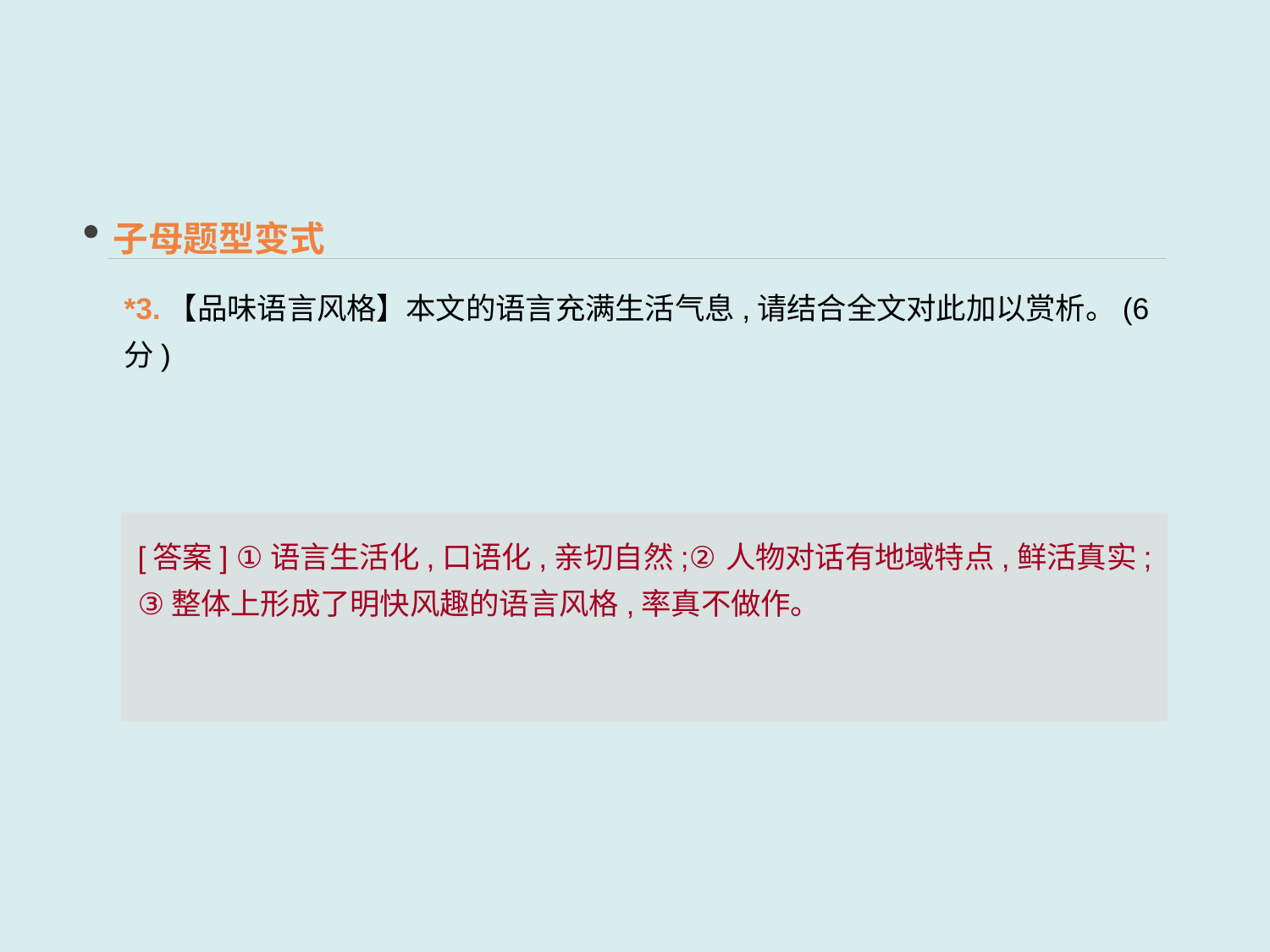

子母题型变式

*3.【品味语言风格】本文的语言充满生活气息,请结合全文对此加以赏析。(6分)

[答案] ①语言生活化,口语化,亲切自然;②人物对话有地域特点,鲜活真实;③整体上形成了明快风趣的语言风格,率真不做作。